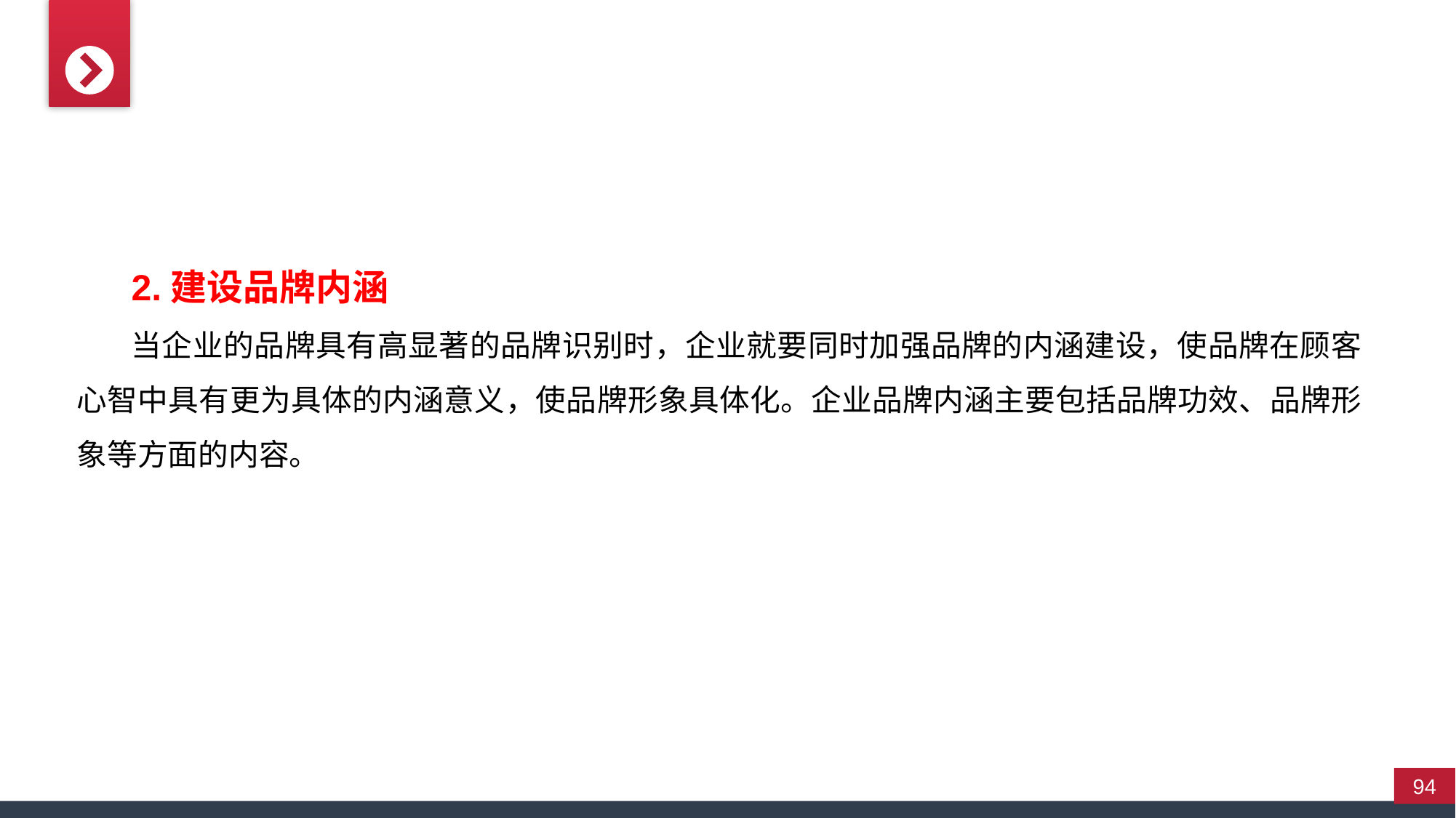

2.建设品牌内涵
当企业的品牌具有高显著的品牌识别时，企业就要同时加强品牌的内涵建设，使品牌在顾客心智中具有更为具体的内涵意义，使品牌形象具体化。企业品牌内涵主要包括品牌功效、品牌形象等方面的内容。